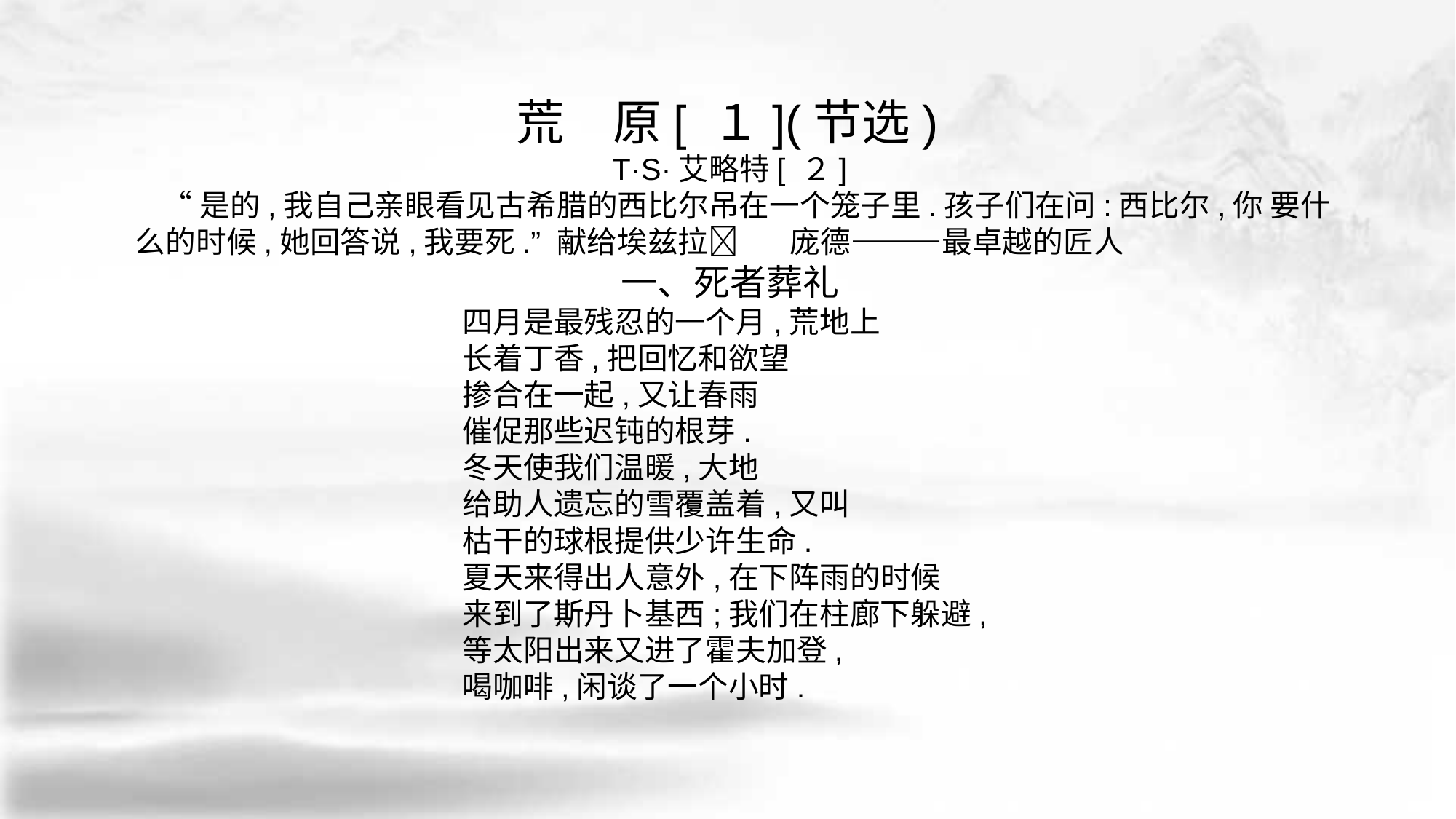

荒　原[ １](节选)
T·S·艾略特[ ２]
    “是的,我自己亲眼看见古希腊的西比尔吊在一个笼子里.孩子们在问:西比尔,你 要什么的时候,她回答说,我要死.” 献给埃兹拉􀅰	庞德———最卓越的匠人
一、死者葬礼
			四月是最残忍的一个月,荒地上
			长着丁香,把回忆和欲望
			掺合在一起,又让春雨
			催促那些迟钝的根芽.
			冬天使我们温暖,大地
			给助人遗忘的雪覆盖着,又叫
 			枯干的球根提供少许生命.
			夏天来得出人意外,在下阵雨的时候
			来到了斯丹卜基西;我们在柱廊下躲避,
			等太阳出来又进了霍夫加登,
 			喝咖啡,闲谈了一个小时.